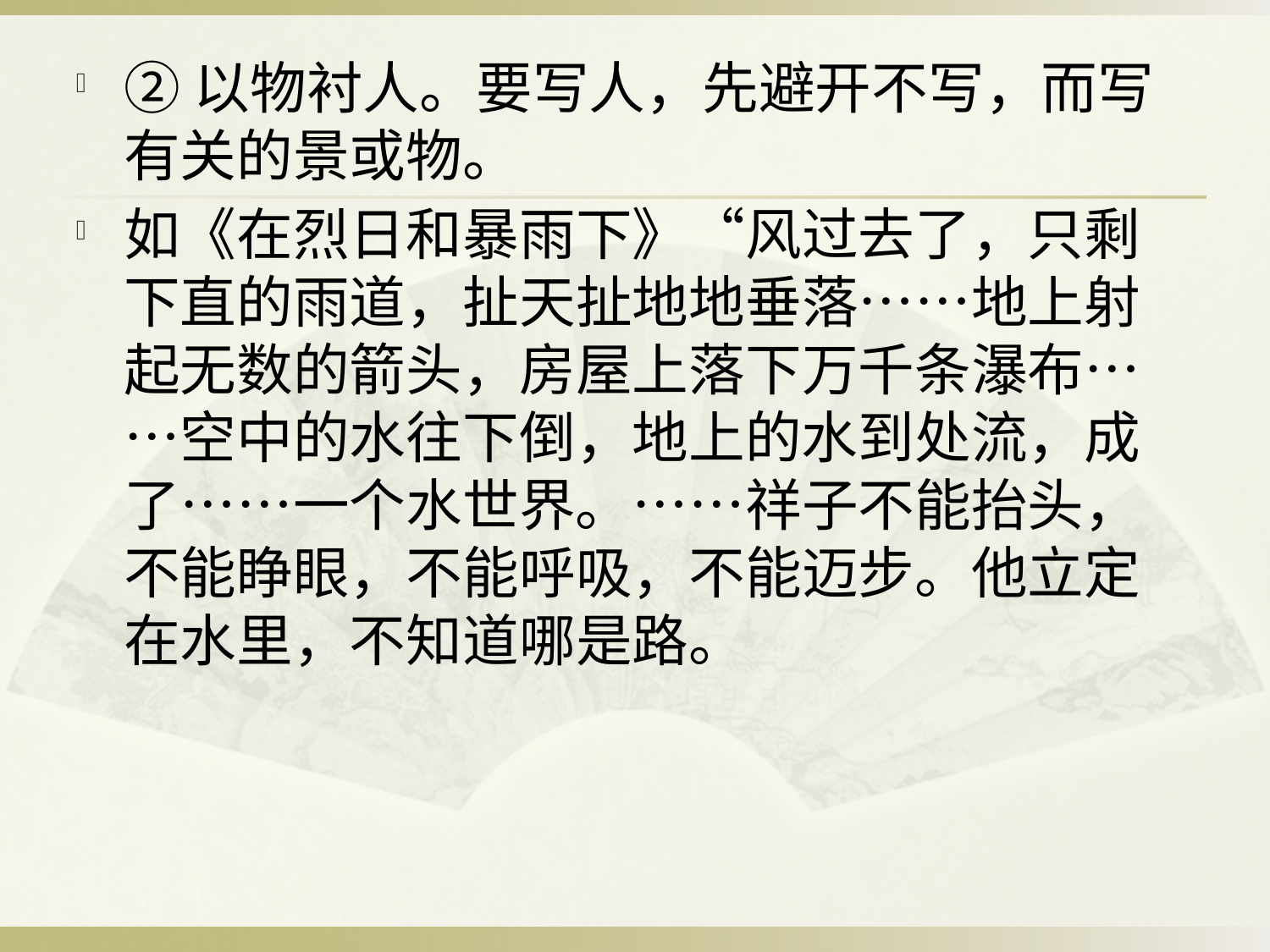

#
②以物衬人。要写人，先避开不写，而写有关的景或物。
如《在烈日和暴雨下》“风过去了，只剩下直的雨道，扯天扯地地垂落……地上射起无数的箭头，房屋上落下万千条瀑布……空中的水往下倒，地上的水到处流，成了……一个水世界。……祥子不能抬头，不能睁眼，不能呼吸，不能迈步。他立定在水里，不知道哪是路。